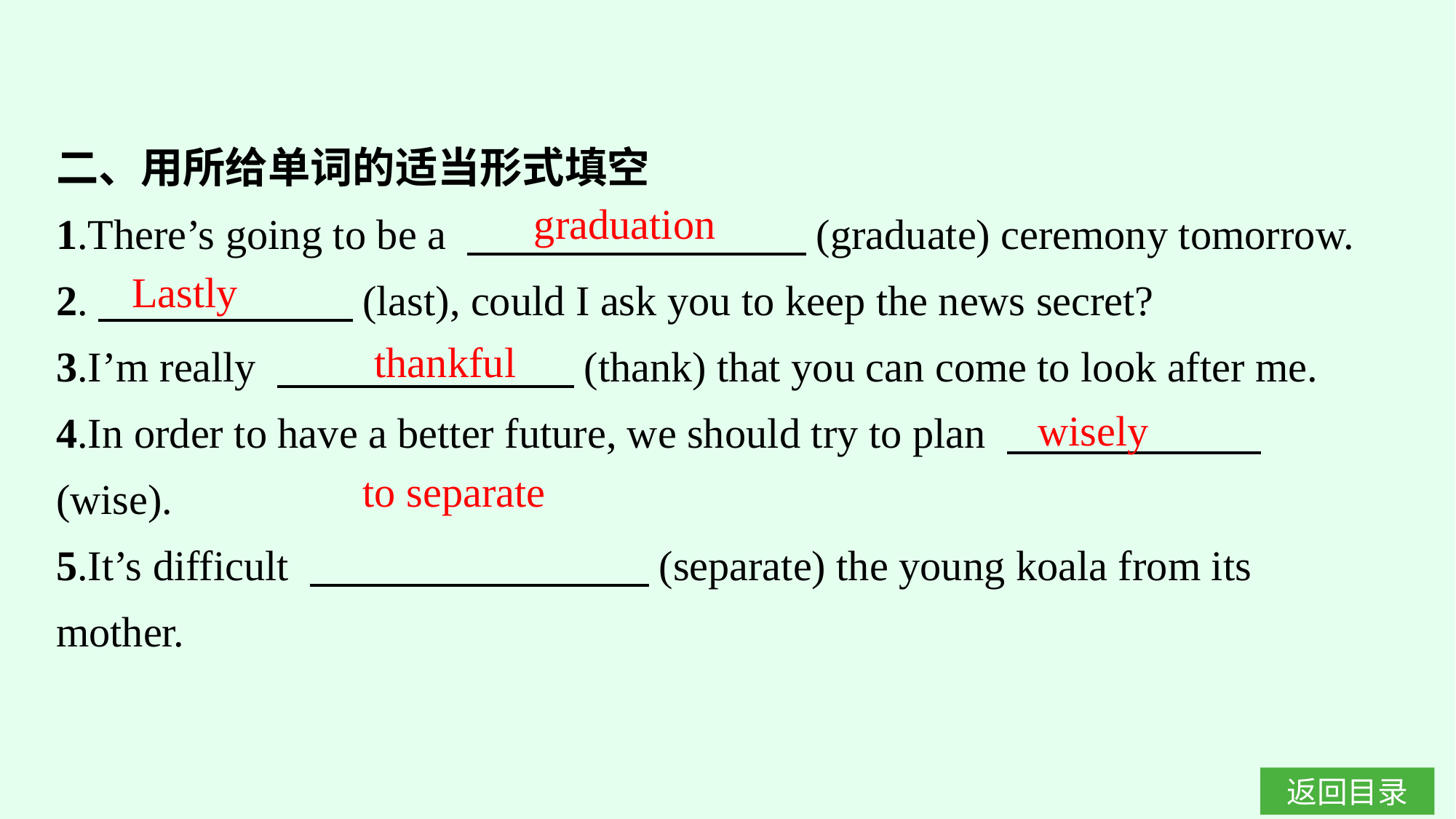

二、用所给单词的适当形式填空
1.There’s going to be a 　　　　　　　　(graduate) ceremony tomorrow.
2.　　　　　　(last), could I ask you to keep the news secret?
3.I’m really 　　　　　　　(thank) that you can come to look after me.
4.In order to have a better future, we should try to plan 　　　　　　(wise).
5.It’s difficult 　　　　　　　　(separate) the young koala from its mother.
graduation
Lastly
thankful
wisely
to separate